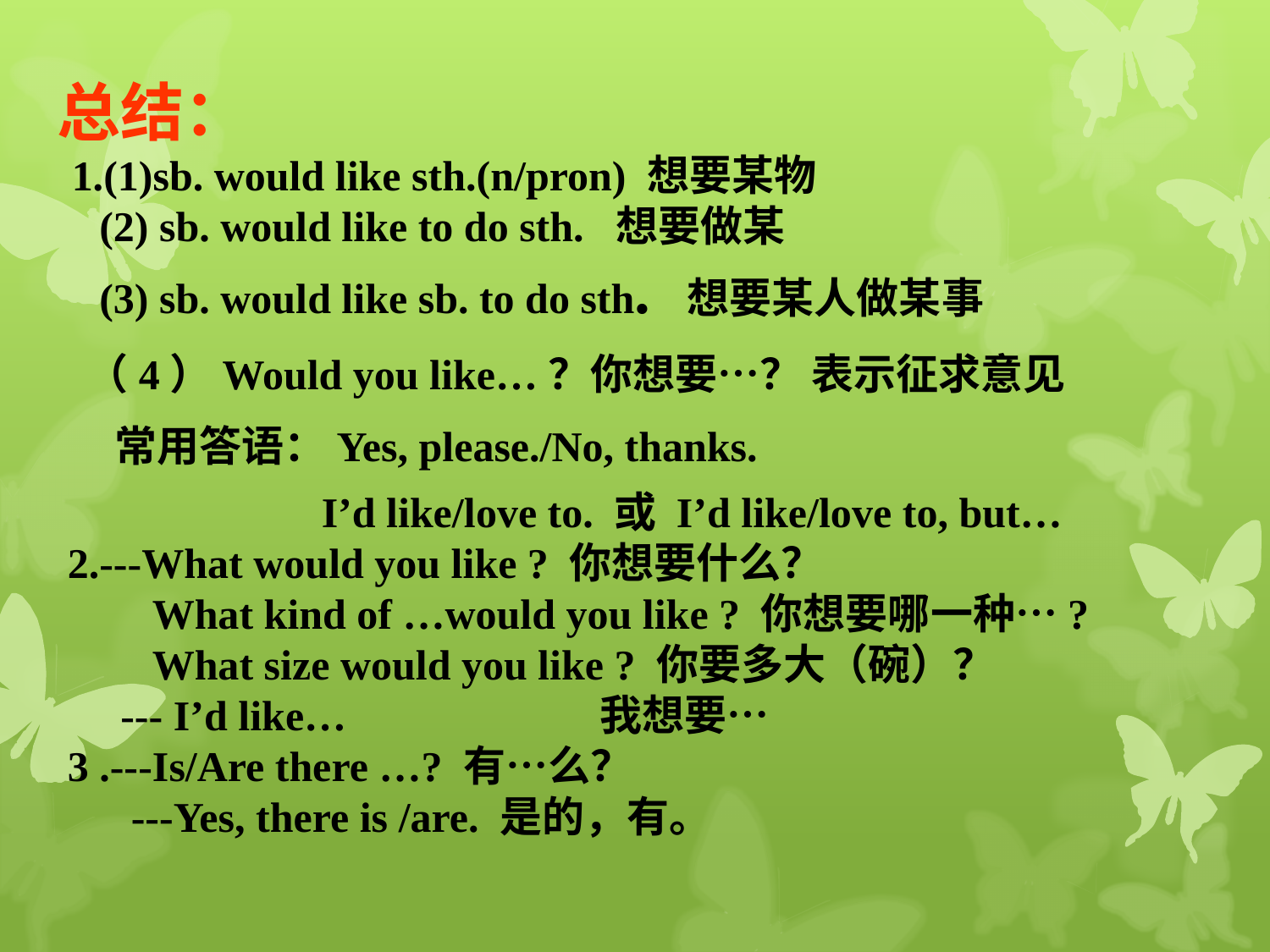

总结：
 1.(1)sb. would like sth.(n/pron) 想要某物
    (2) sb. would like to do sth.  想要做某
    (3) sb. would like sb. to do sth.  想要某人做某事
  （4）Would you like…？你想要…？ 表示征求意见
     常用答语：Yes, please./No, thanks.
                         I’d like/love to. 或 I’d like/love to, but…
 2.---What would you like ? 你想要什么？
         What kind of …would you like ? 你想要哪一种…?
         What size would you like ? 你要多大（碗）？
      --- I’d like…                       我想要…
 3 .---Is/Are there …? 有…么？
       ---Yes, there is /are. 是的，有。